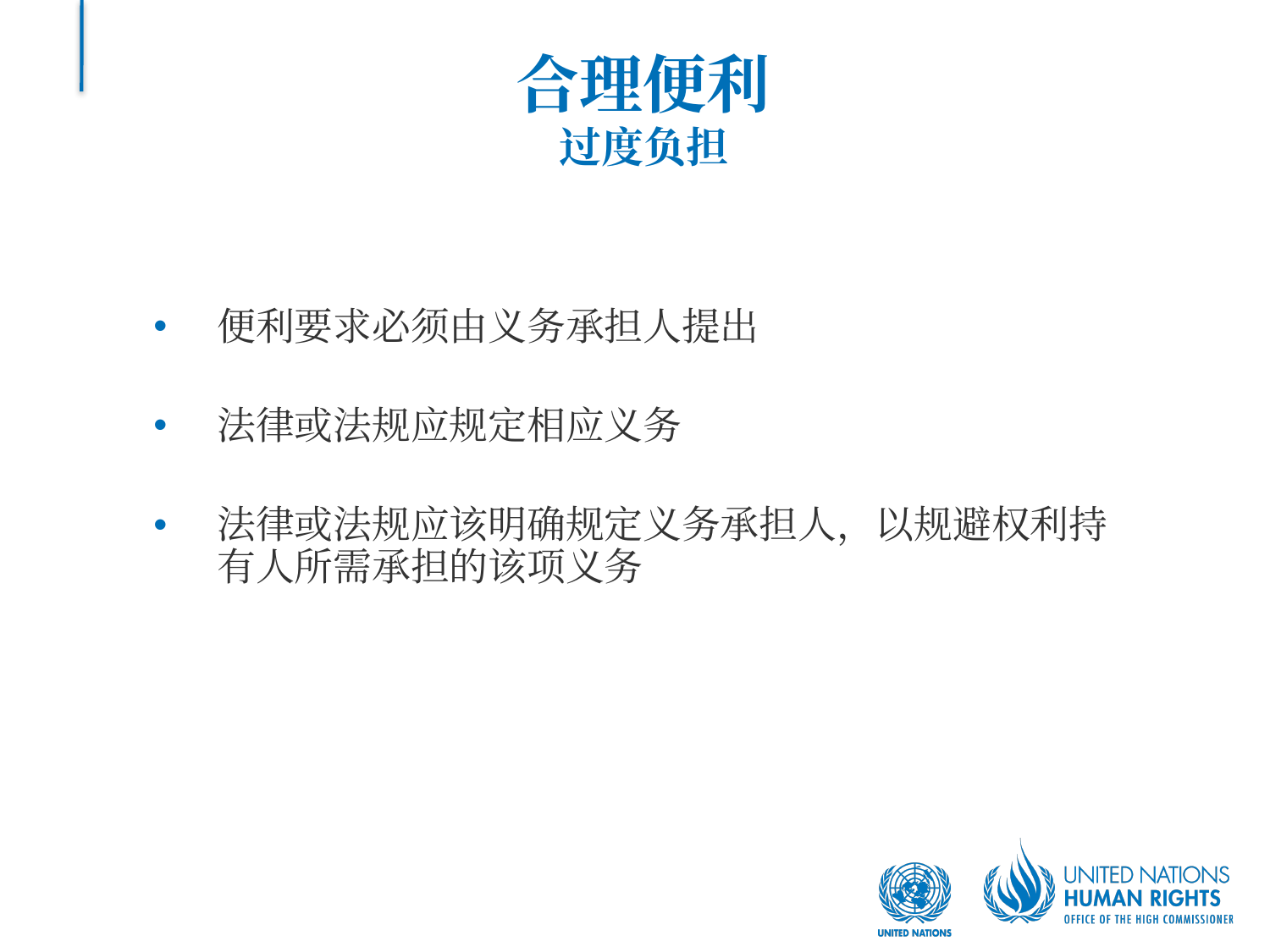

# 合理便利 过度负担

便利要求必须由义务承担人提出

法律或法规应规定相应义务

法律或法规应该明确规定义务承担人，以规避权利持有人所需承担的该项义务